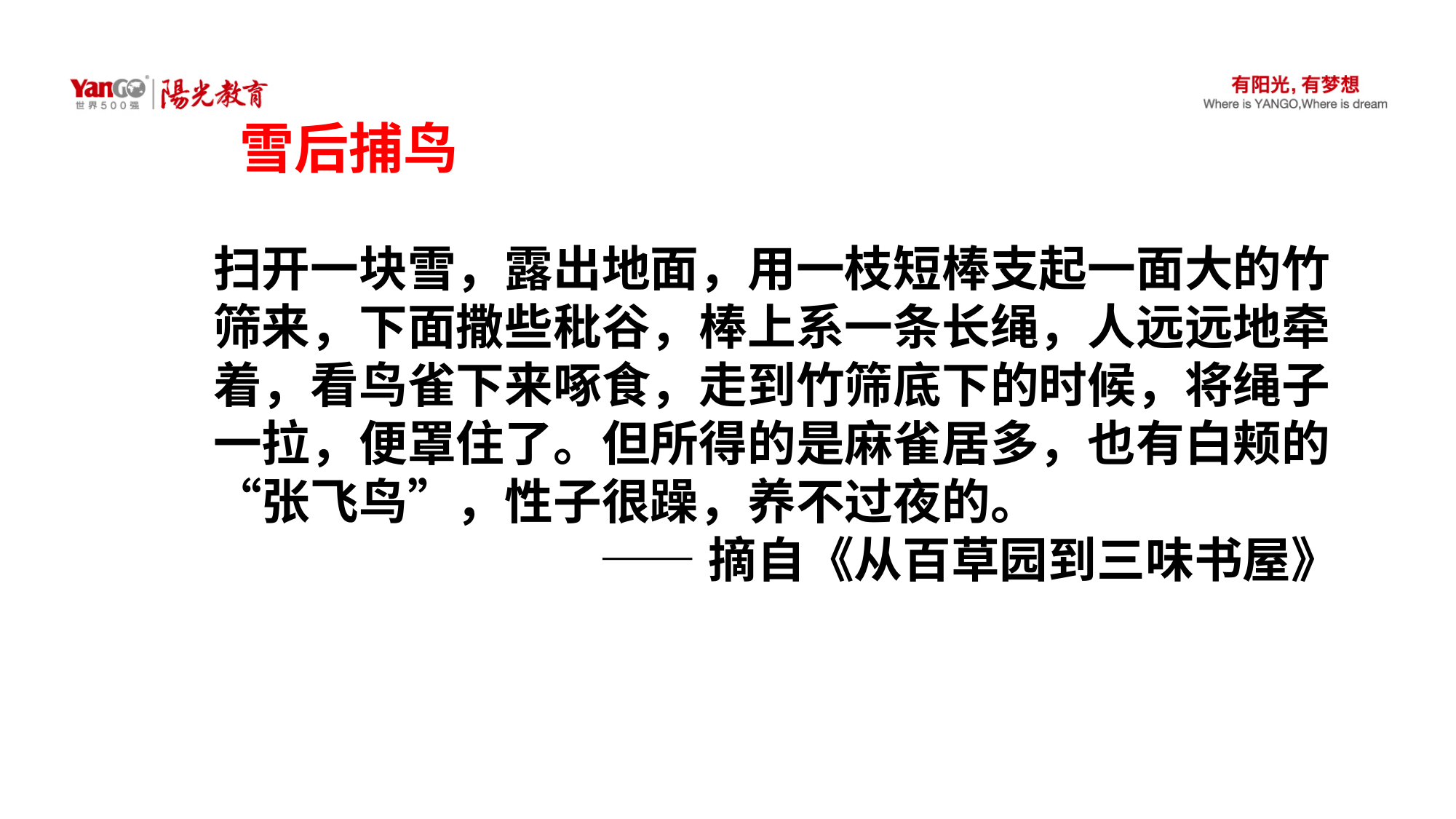

# 雪后捕鸟
扫开一块雪，露出地面，用一枝短棒支起一面大的竹筛来，下面撒些秕谷，棒上系一条长绳，人远远地牵着，看鸟雀下来啄食，走到竹筛底下的时候，将绳子一拉，便罩住了。但所得的是麻雀居多，也有白颊的“张飞鸟”，性子很躁，养不过夜的。
——摘自《从百草园到三味书屋》